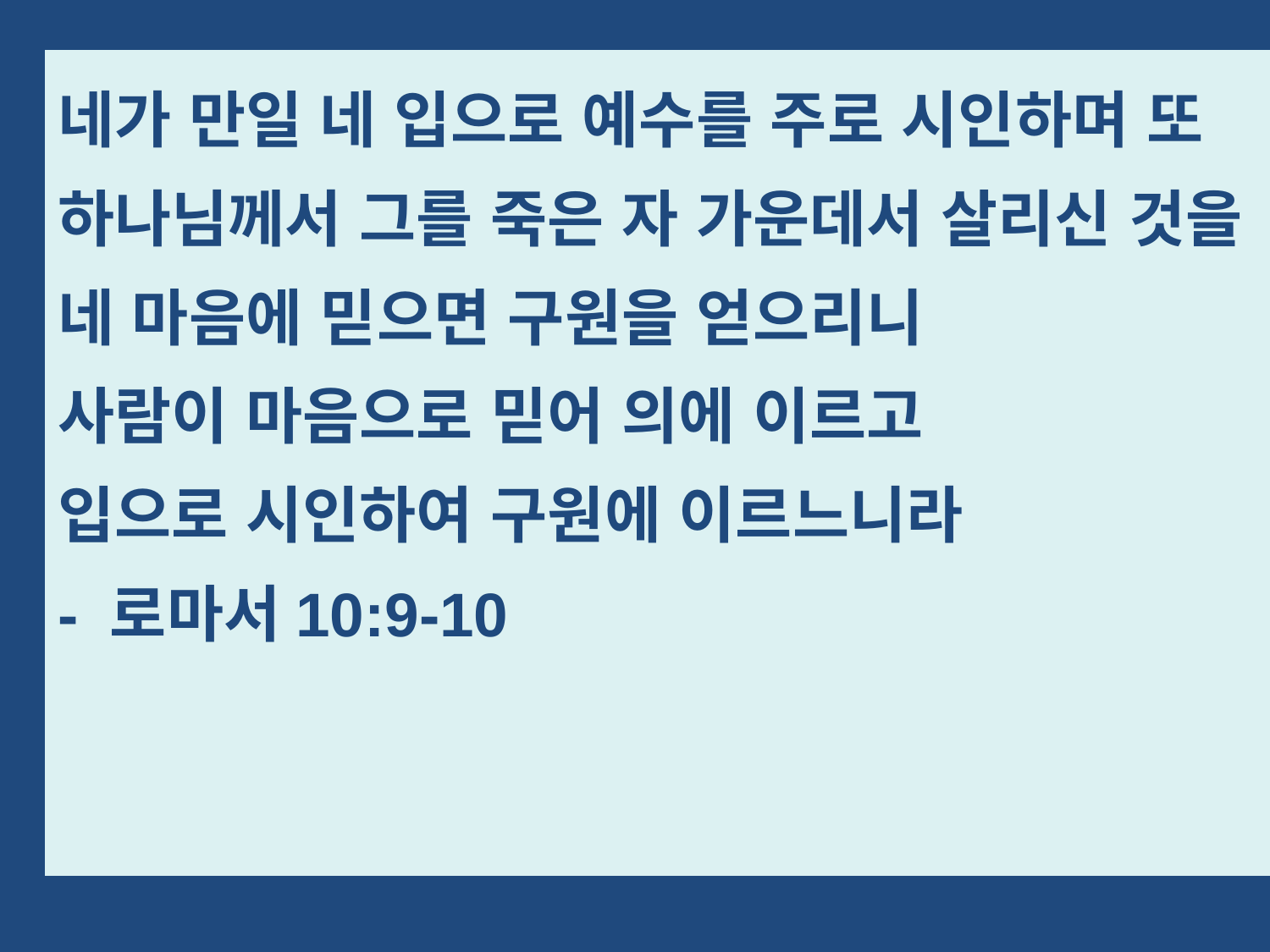

# 네가 만일 네 입으로 예수를 주로 시인하며 또 하나님께서 그를 죽은 자 가운데서 살리신 것을 네 마음에 믿으면 구원을 얻으리니 사람이 마음으로 믿어 의에 이르고 입으로 시인하여 구원에 이르느니라 - 로마서10:9-10